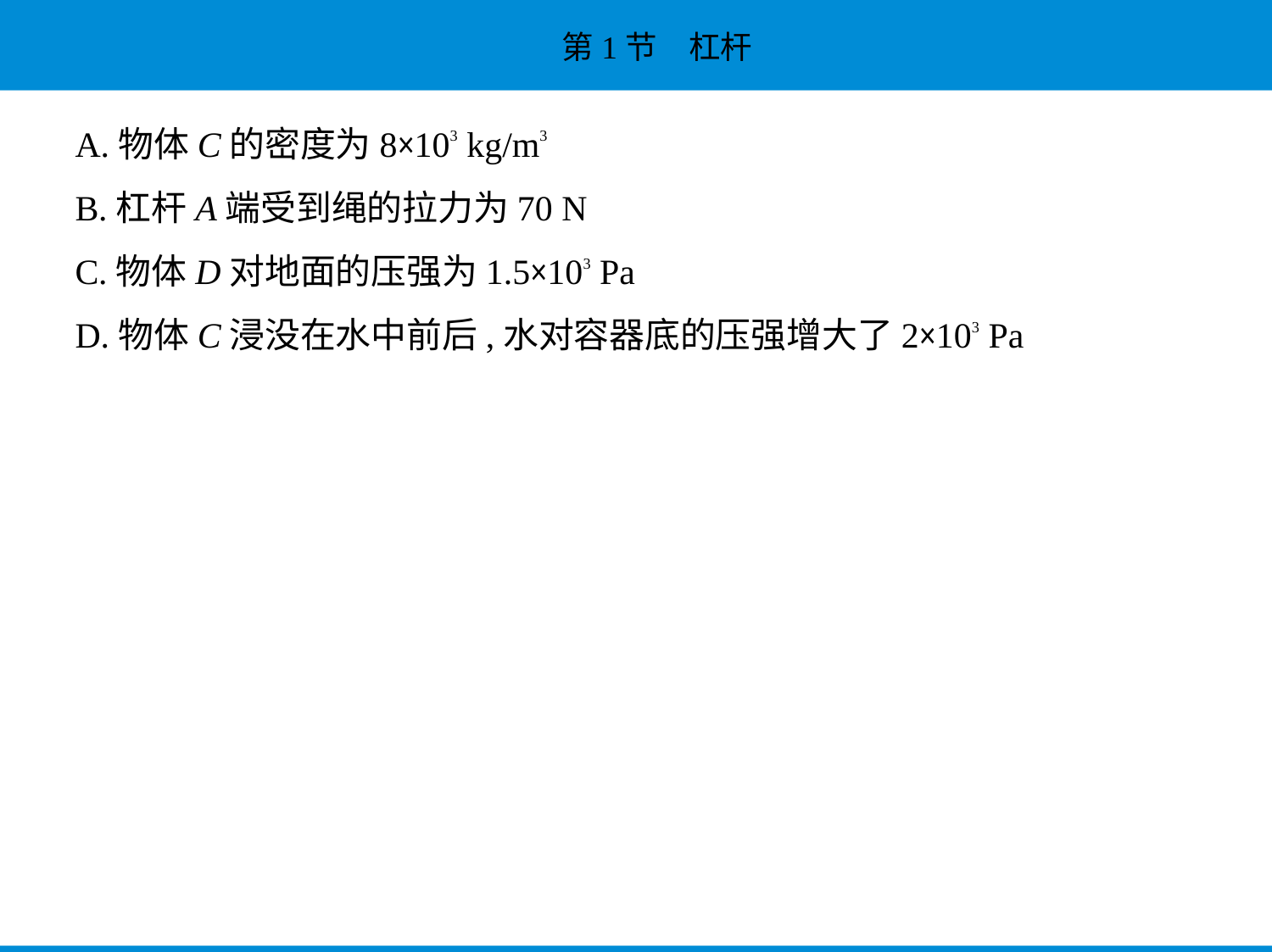

A.物体C的密度为8×103 kg/m3
B.杠杆A端受到绳的拉力为70 N
C.物体D对地面的压强为1.5×103 Pa
D.物体C浸没在水中前后,水对容器底的压强增大了2×103 Pa